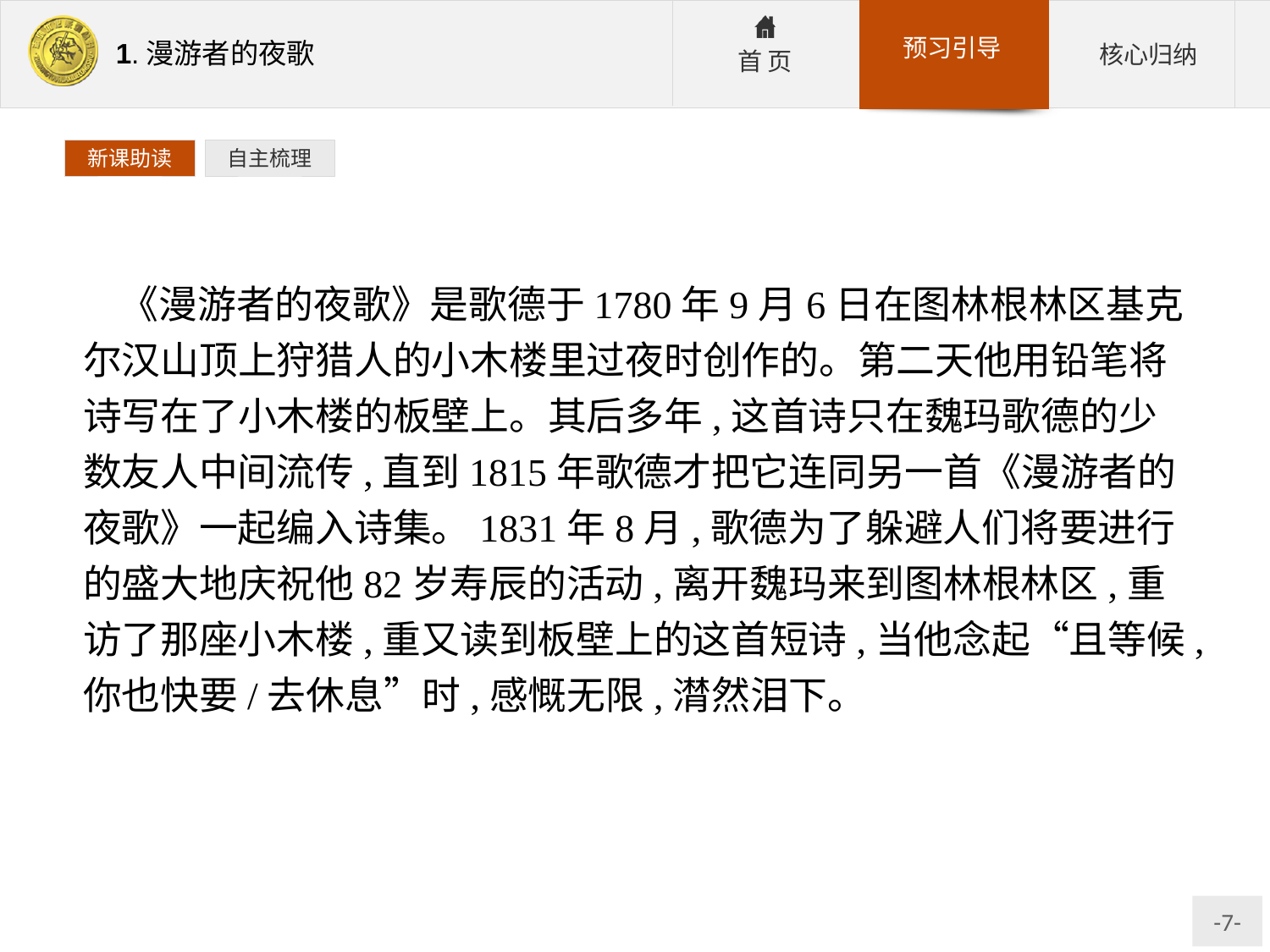

新课助读
自主梳理
《漫游者的夜歌》是歌德于1780年9月6日在图林根林区基克尔汉山顶上狩猎人的小木楼里过夜时创作的。第二天他用铅笔将诗写在了小木楼的板壁上。其后多年,这首诗只在魏玛歌德的少数友人中间流传,直到1815年歌德才把它连同另一首《漫游者的夜歌》一起编入诗集。1831年8月,歌德为了躲避人们将要进行的盛大地庆祝他82岁寿辰的活动,离开魏玛来到图林根林区,重访了那座小木楼,重又读到板壁上的这首短诗,当他念起“且等候,你也快要/去休息”时,感慨无限,潸然泪下。